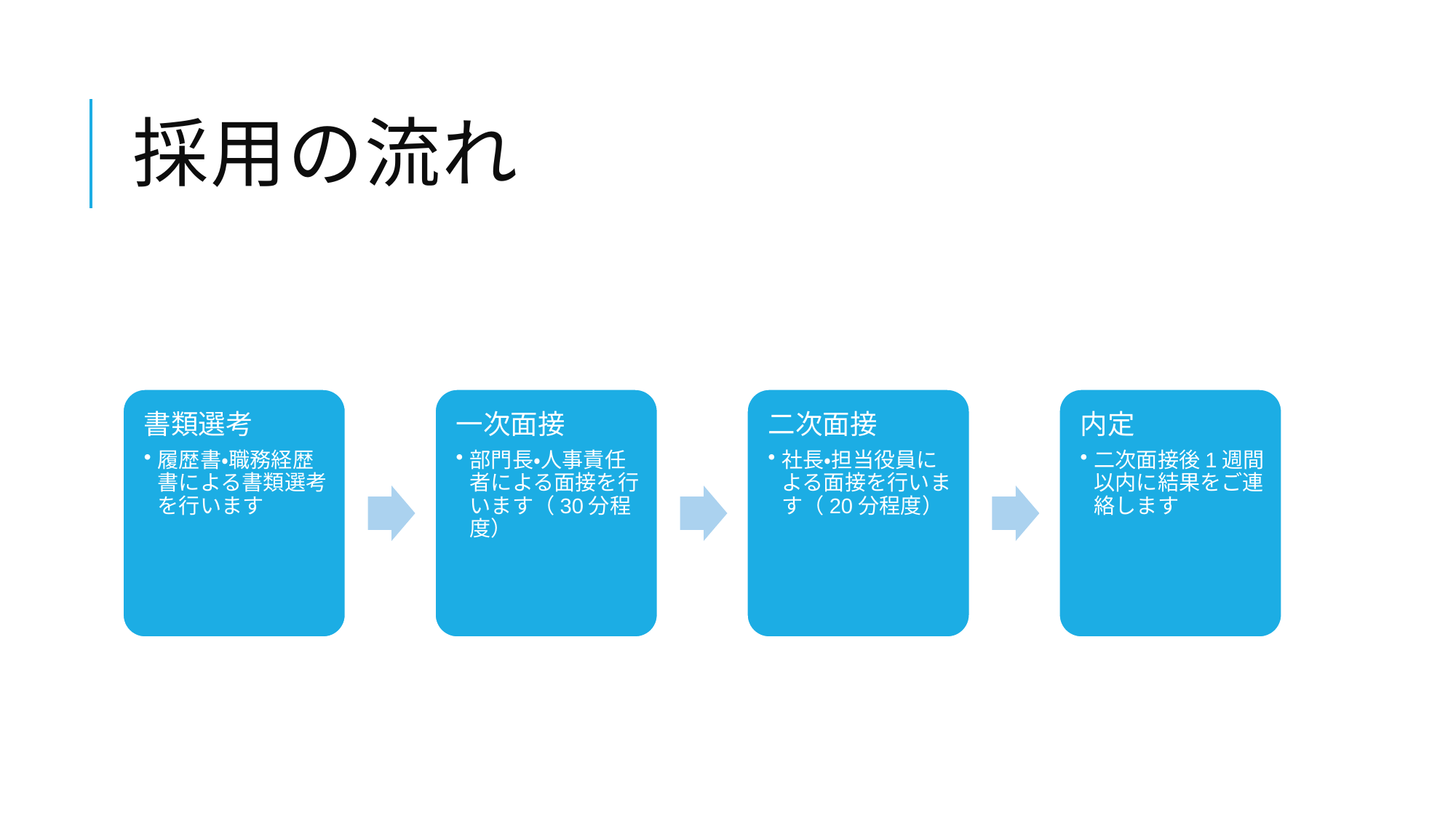

# 採用の流れ
書類選考
履歴書・職務経歴書による書類選考を行います

一次面接
部門長・人事責任者による面接を行います（30分程度）

二次面接
社長・担当役員による面接を行います（20分程度）

内定
二次面接後1週間以内に結果をご連絡します